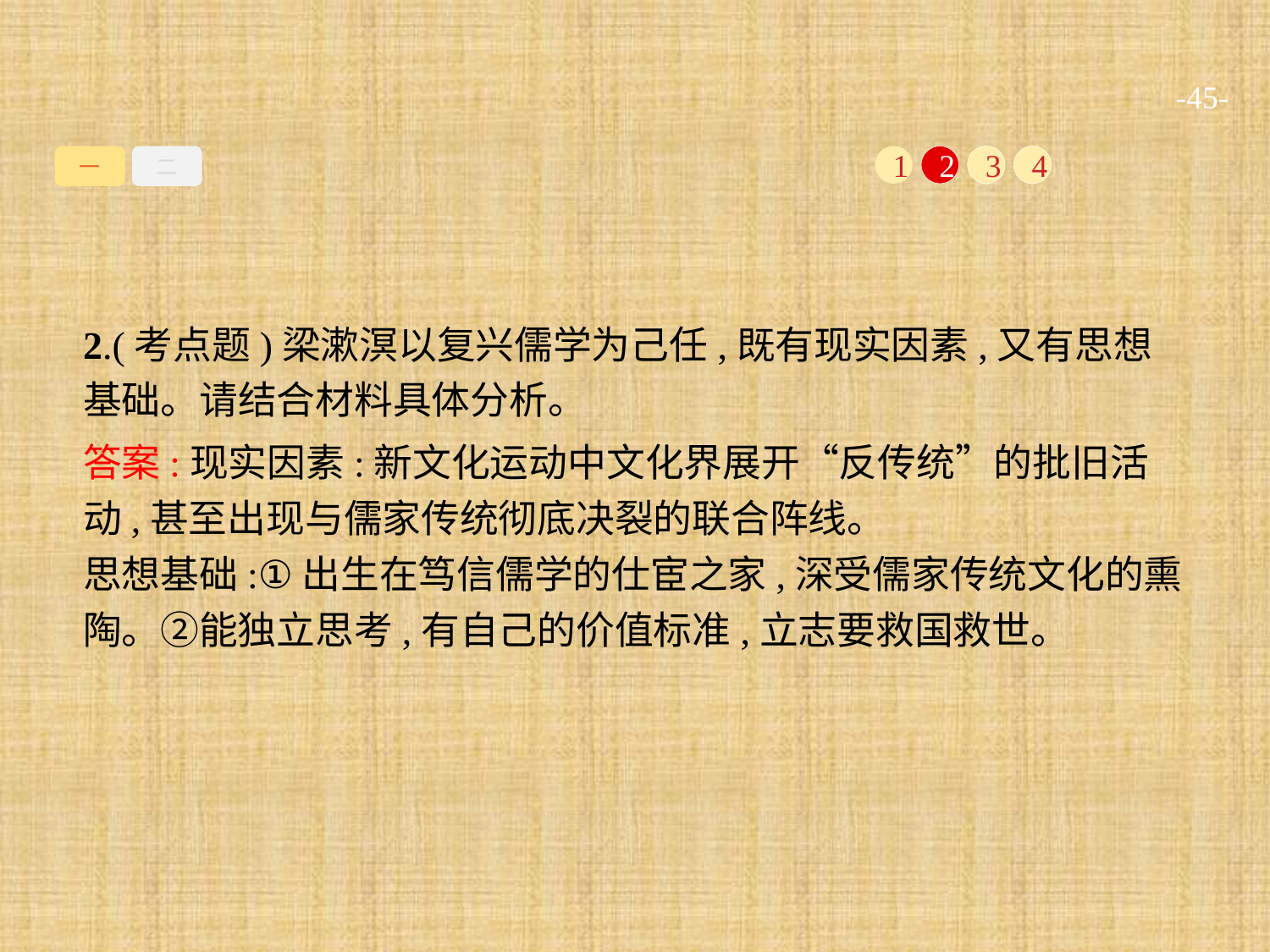

-45-
一
二
1
2
3
4
2.(考点题)梁漱溟以复兴儒学为己任,既有现实因素,又有思想基础。请结合材料具体分析。
答案:现实因素:新文化运动中文化界展开“反传统”的批旧活动,甚至出现与儒家传统彻底决裂的联合阵线。
思想基础:①出生在笃信儒学的仕宦之家,深受儒家传统文化的熏陶。②能独立思考,有自己的价值标准,立志要救国救世。